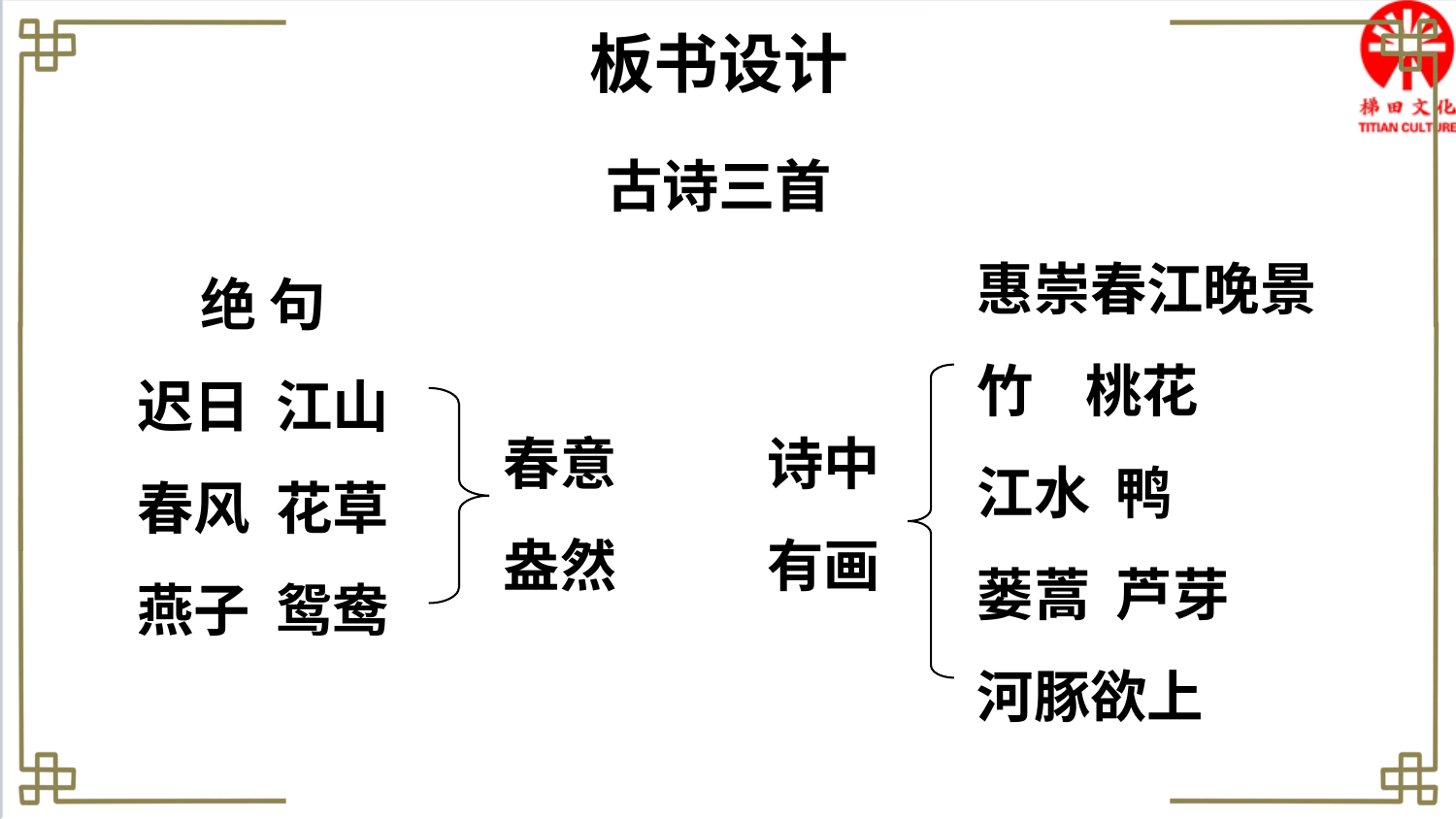

板书设计
古诗三首
惠崇春江晚景
竹    桃花
江水  鸭
蒌蒿  芦芽
河豚欲上
绝 句
迟日  江山
春风  花草
燕子  鸳鸯

春意盎然
诗中有画